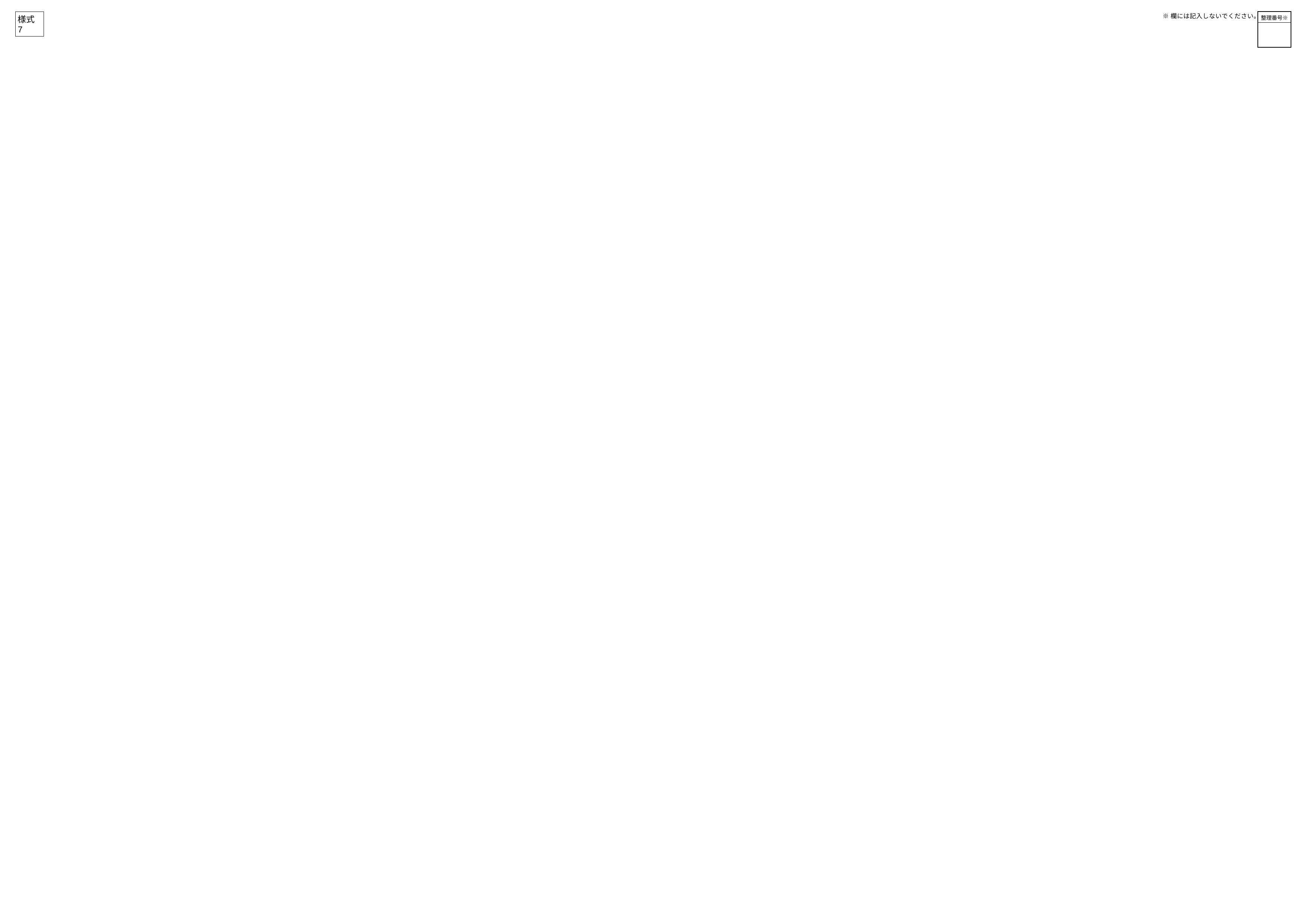

※欄には記入しないでください。
| 整理番号※ |
| --- |
|  |
様式7